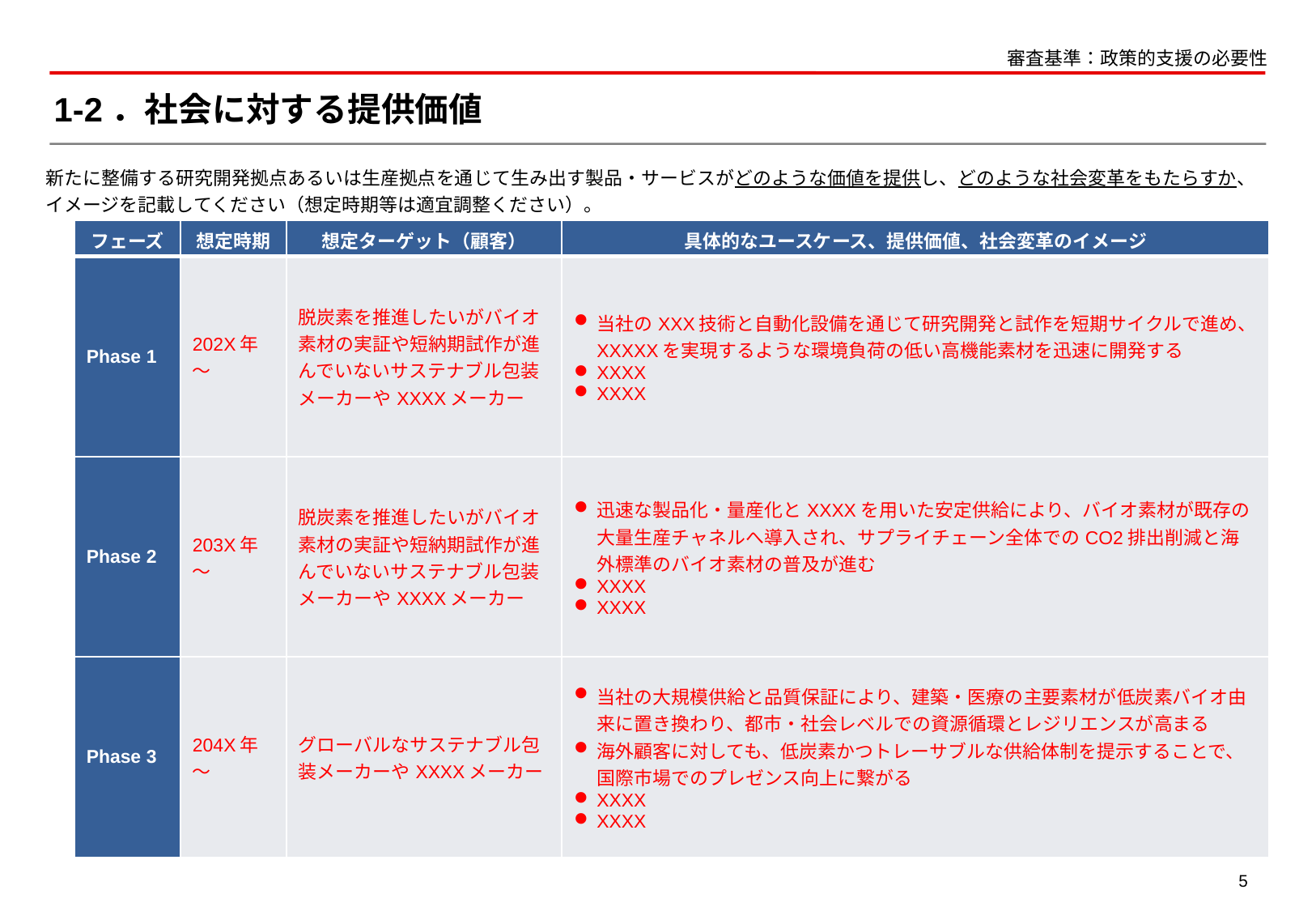

審査基準：政策的支援の必要性
# 1-2．社会に対する提供価値
新たに整備する研究開発拠点あるいは生産拠点を通じて生み出す製品・サービスがどのような価値を提供し、どのような社会変革をもたらすか、イメージを記載してください（想定時期等は適宜調整ください）。
| フェーズ | 想定時期 | 想定ターゲット（顧客） | 具体的なユースケース、提供価値、社会変革のイメージ |
| --- | --- | --- | --- |
| Phase 1 | 202X年～ | 脱炭素を推進したいがバイオ素材の実証や短納期試作が進んでいないサステナブル包装メーカーやXXXXメーカー | 当社のXXX技術と自動化設備を通じて研究開発と試作を短期サイクルで進め、XXXXXを実現するような環境負荷の低い高機能素材を迅速に開発する XXXX XXXX |
| Phase 2 | 203X年～ | 脱炭素を推進したいがバイオ素材の実証や短納期試作が進んでいないサステナブル包装メーカーやXXXXメーカー | 迅速な製品化・量産化とXXXXを用いた安定供給により、バイオ素材が既存の大量生産チャネルへ導入され、サプライチェーン全体でのCO2排出削減と海外標準のバイオ素材の普及が進む XXXX XXXX |
| Phase 3 | 204X年～ | グローバルなサステナブル包装メーカーやXXXXメーカー | 当社の大規模供給と品質保証により、建築・医療の主要素材が低炭素バイオ由来に置き換わり、都市・社会レベルでの資源循環とレジリエンスが高まる 海外顧客に対しても、低炭素かつトレーサブルな供給体制を提示することで、国際市場でのプレゼンス向上に繋がる XXXX XXXX |